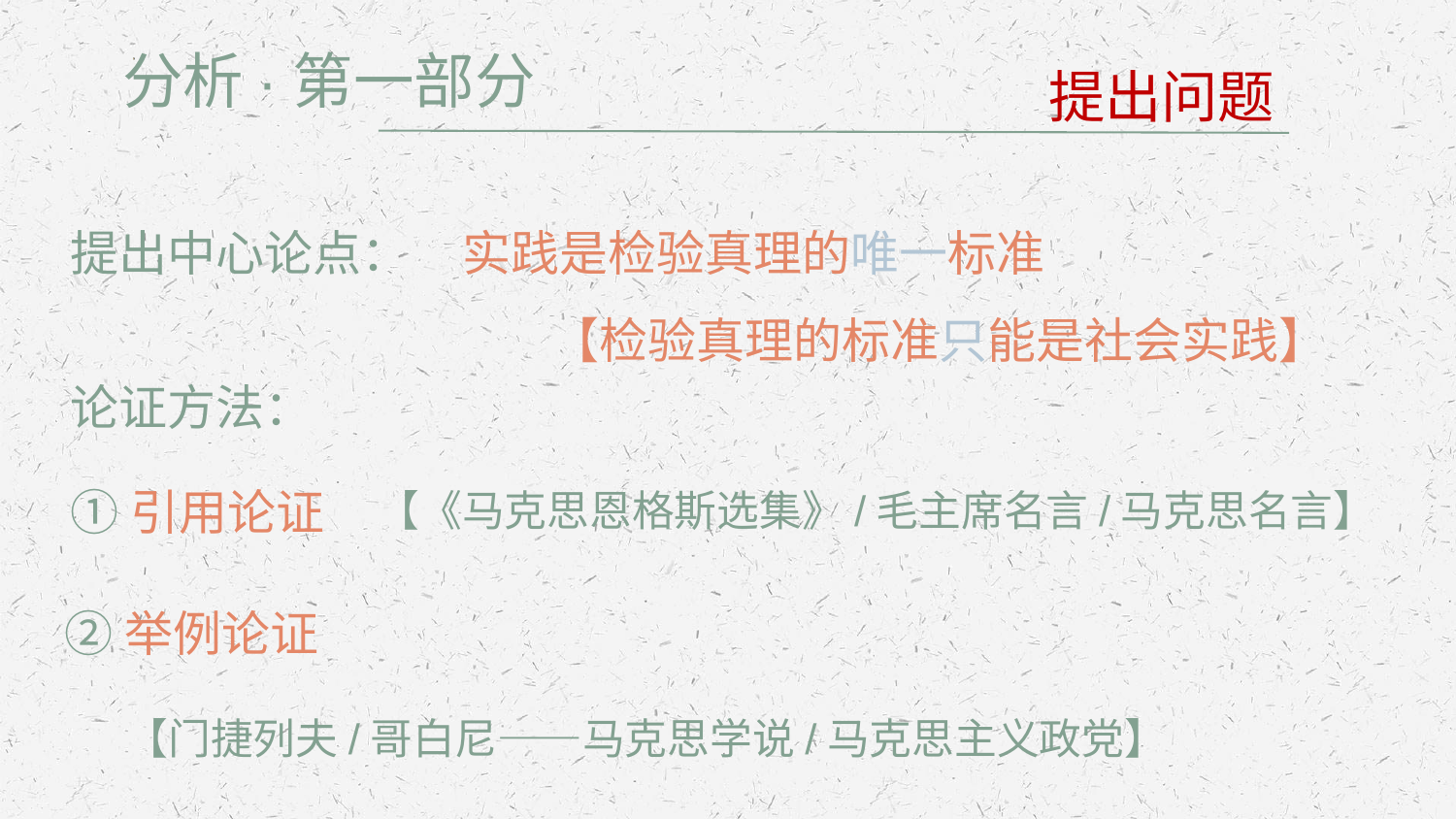

分析·第一部分
提出问题
提出中心论点：
实践是检验真理的唯一标准
       【检验真理的标准只能是社会实践】
论证方法：
①引用论证
【《马克思恩格斯选集》/毛主席名言/马克思名言】
②举例论证
【门捷列夫/哥白尼——马克思学说/马克思主义政党】